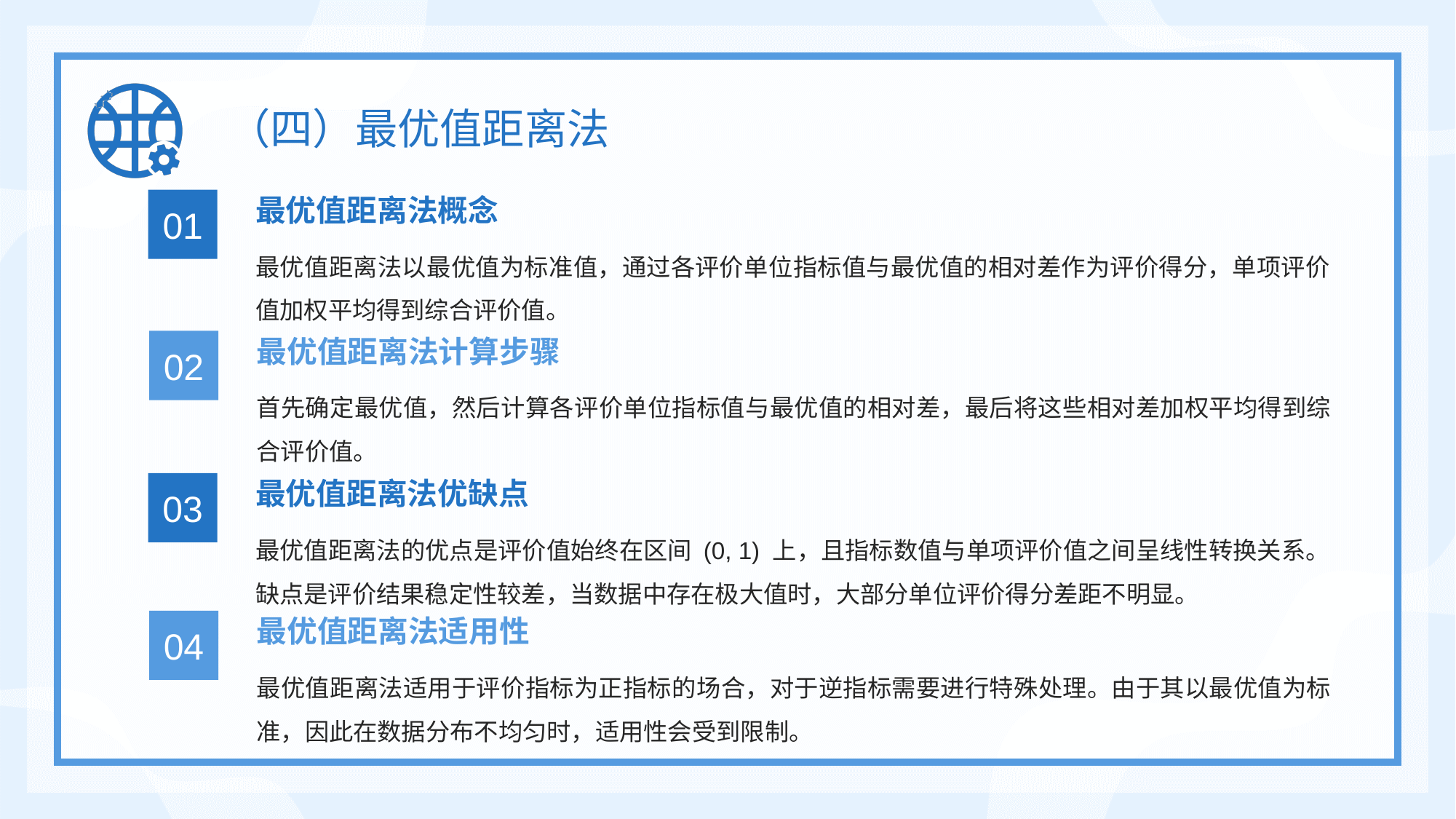

（四）最优值距离法
最优值距离法概念
01
最优值距离法以最优值为标准值，通过各评价单位指标值与最优值的相对差作为评价得分，单项评价值加权平均得到综合评价值。
最优值距离法计算步骤
02
首先确定最优值，然后计算各评价单位指标值与最优值的相对差，最后将这些相对差加权平均得到综合评价值。
最优值距离法优缺点
03
最优值距离法的优点是评价值始终在区间 (0, 1) 上，且指标数值与单项评价值之间呈线性转换关系。缺点是评价结果稳定性较差，当数据中存在极大值时，大部分单位评价得分差距不明显。
最优值距离法适用性
04
最优值距离法适用于评价指标为正指标的场合，对于逆指标需要进行特殊处理。由于其以最优值为标准，因此在数据分布不均匀时，适用性会受到限制。